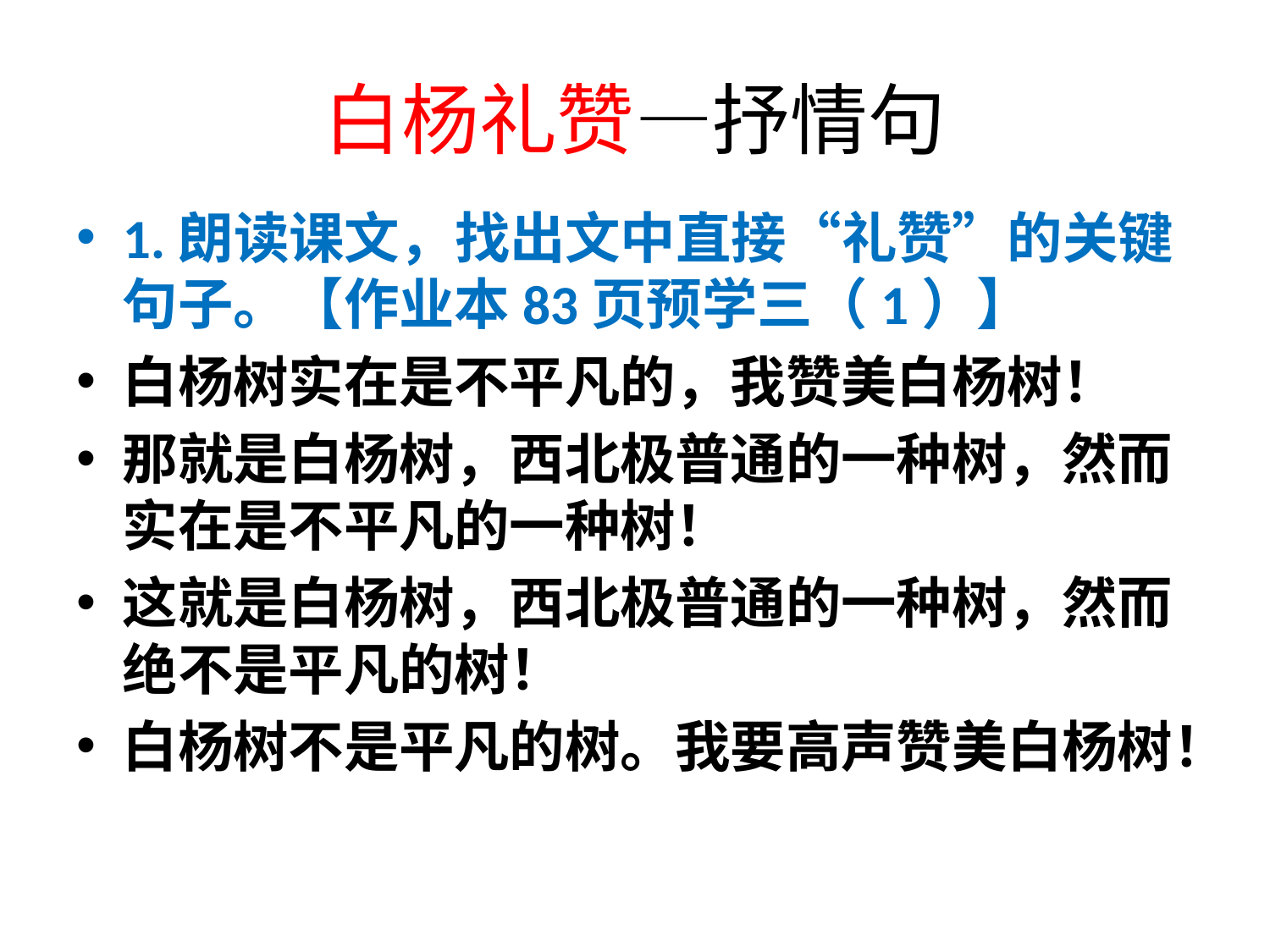

# 白杨礼赞—抒情句
1.朗读课文，找出文中直接“礼赞”的关键句子。【作业本83页预学三（1）】
白杨树实在是不平凡的，我赞美白杨树！
那就是白杨树，西北极普通的一种树，然而实在是不平凡的一种树！
这就是白杨树，西北极普通的一种树，然而绝不是平凡的树！
白杨树不是平凡的树。我要高声赞美白杨树！